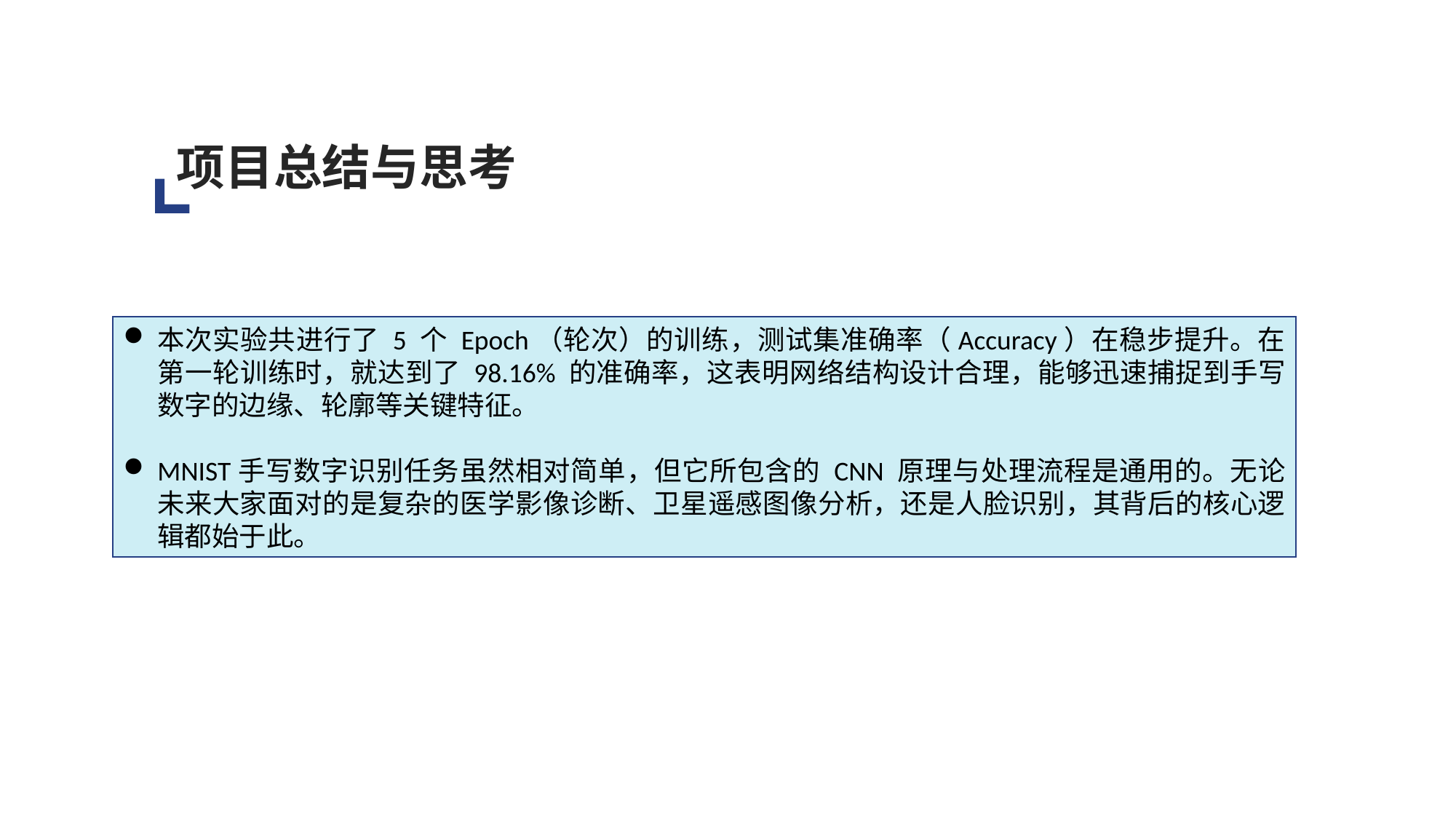

项目总结与思考

本次实验共进行了 5 个 Epoch（轮次）的训练，测试集准确率（Accuracy）在稳步提升。在第一轮训练时，就达到了 98.16% 的准确率，这表明网络结构设计合理，能够迅速捕捉到手写数字的边缘、轮廓等关键特征。

MNIST手写数字识别任务虽然相对简单，但它所包含的 CNN 原理与处理流程是通用的。无论未来大家面对的是复杂的医学影像诊断、卫星遥感图像分析，还是人脸识别，其背后的核心逻辑都始于此。